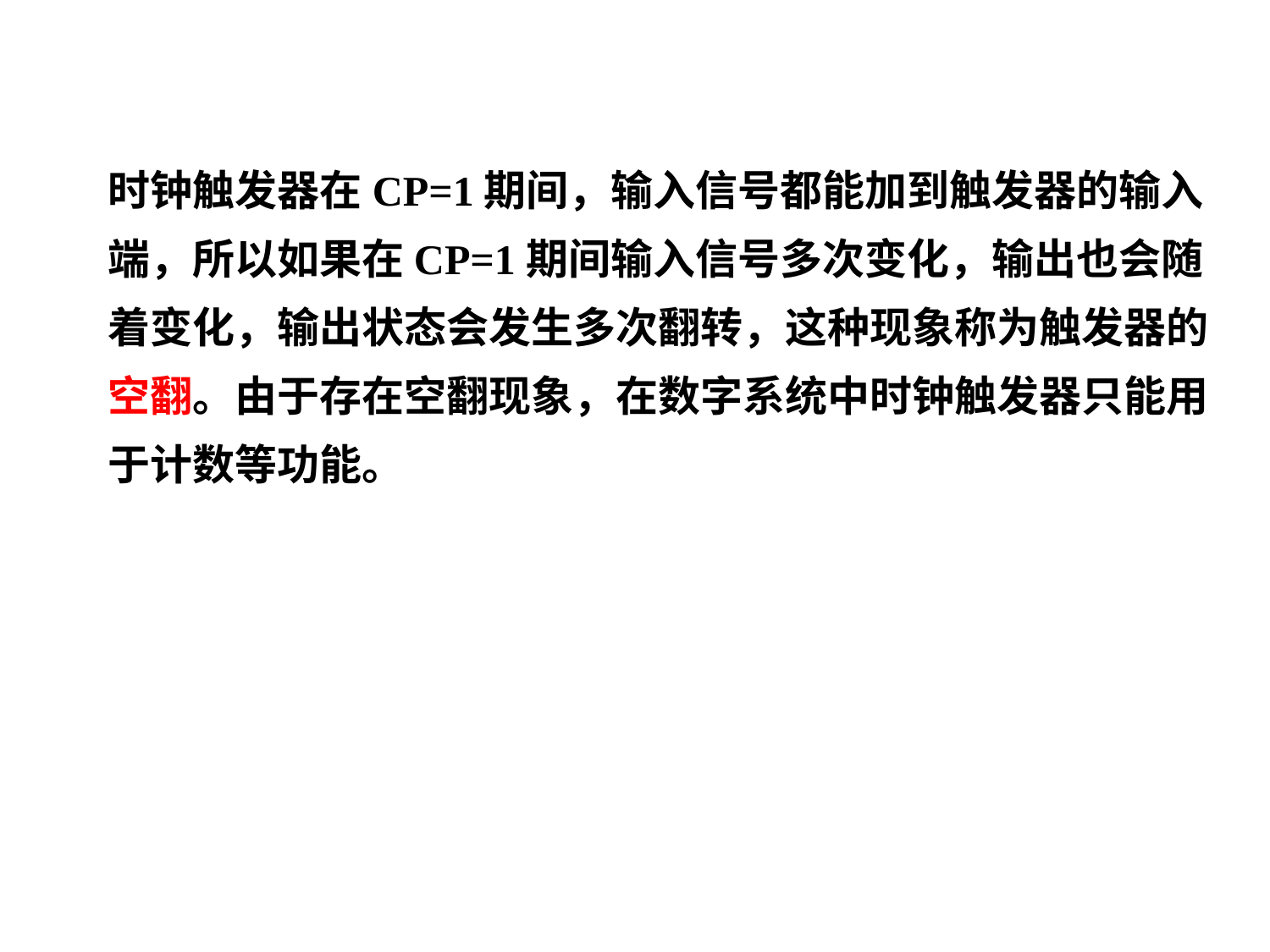

时钟触发器在CP=1期间，输入信号都能加到触发器的输入端，所以如果在CP=1期间输入信号多次变化，输出也会随着变化，输出状态会发生多次翻转，这种现象称为触发器的空翻。由于存在空翻现象，在数字系统中时钟触发器只能用于计数等功能。